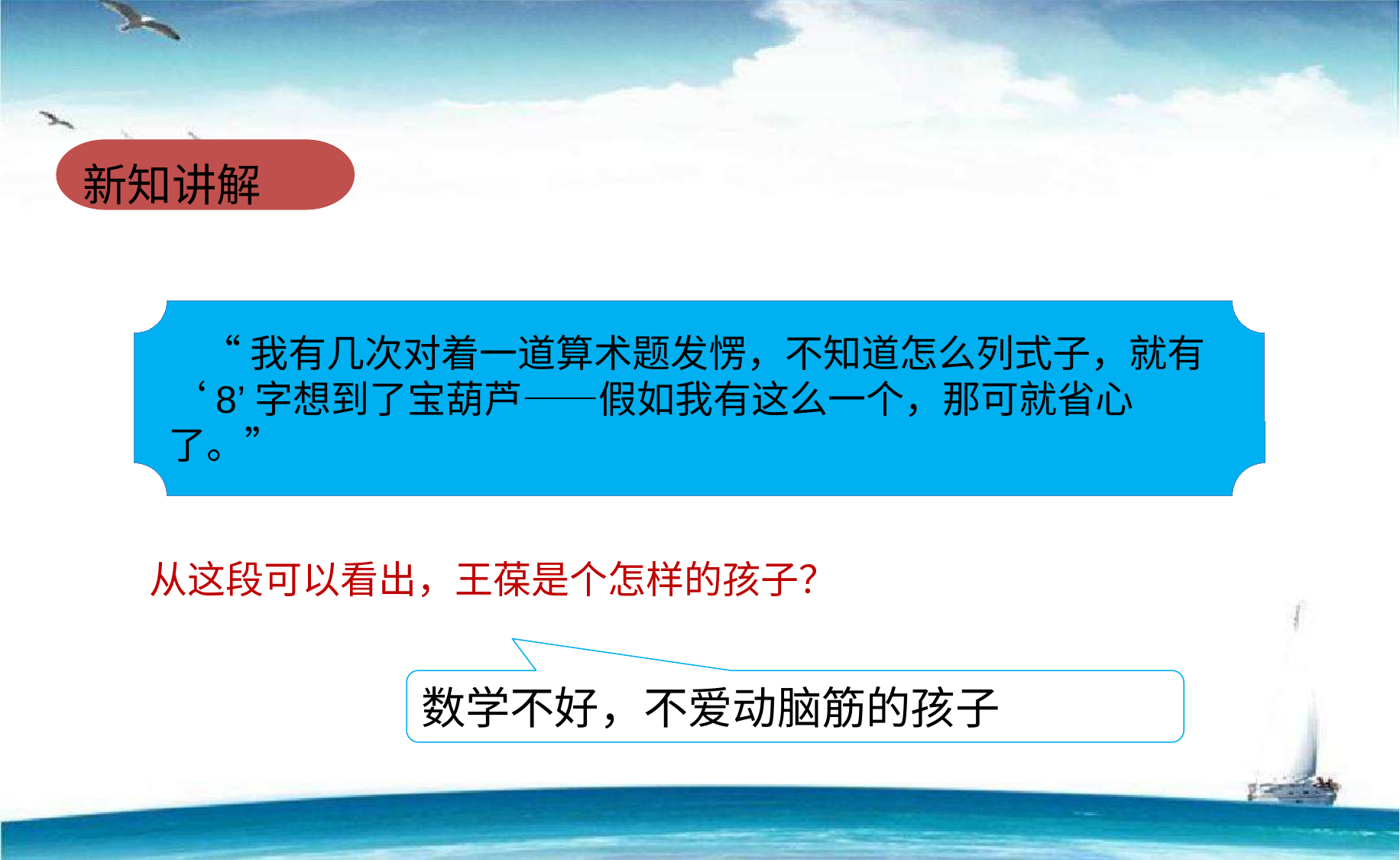

新知讲解
    “我有几次对着一道算术题发愣，不知道怎么列式子，就有‘8’字想到了宝葫芦——假如我有这么一个，那可就省心了。”
从这段可以看出，王葆是个怎样的孩子？
数学不好，不爱动脑筋的孩子